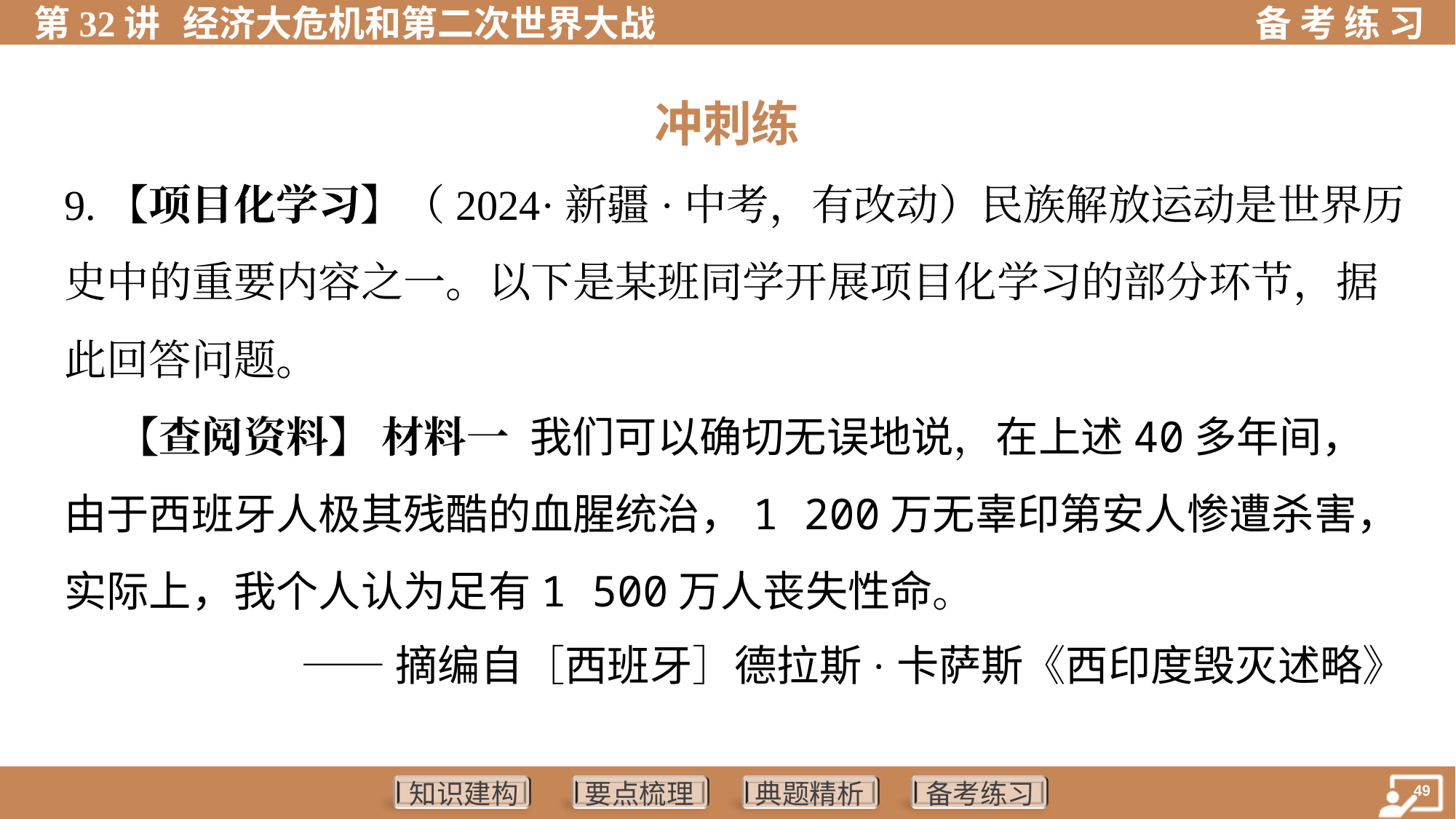

冲刺练
9.【项目化学习】（2024·新疆·中考，有改动）民族解放运动是世界历
史中的重要内容之一。以下是某班同学开展项目化学习的部分环节，据
此回答问题。
    【查阅资料】 材料一  我们可以确切无误地说，在上述40多年间，
由于西班牙人极其残酷的血腥统治，1 200万无辜印第安人惨遭杀害，
实际上，我个人认为足有1 500万人丧失性命。
    ——摘编自［西班牙］德拉斯·卡萨斯《西印度毁灭述略》